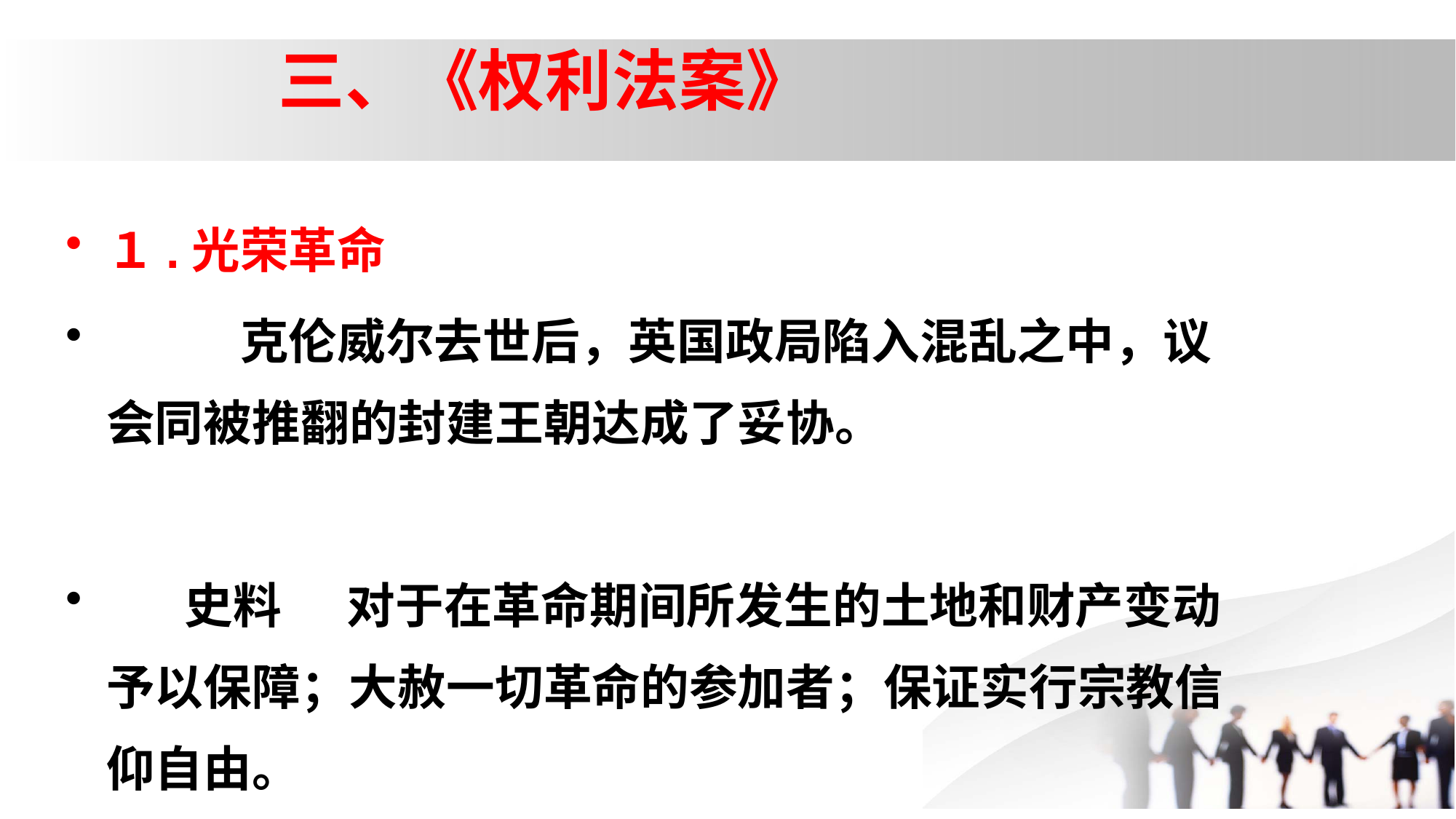

# 三、《权利法案》
１.光荣革命
           克伦威尔去世后，英国政局陷入混乱之中，议会同被推翻的封建王朝达成了妥协。

      史料	  对于在革命期间所发生的土地和财产变动予以保障；大赦一切革命的参加者；保证实行宗教信仰自由。
                                   ——《布雷达宣言》